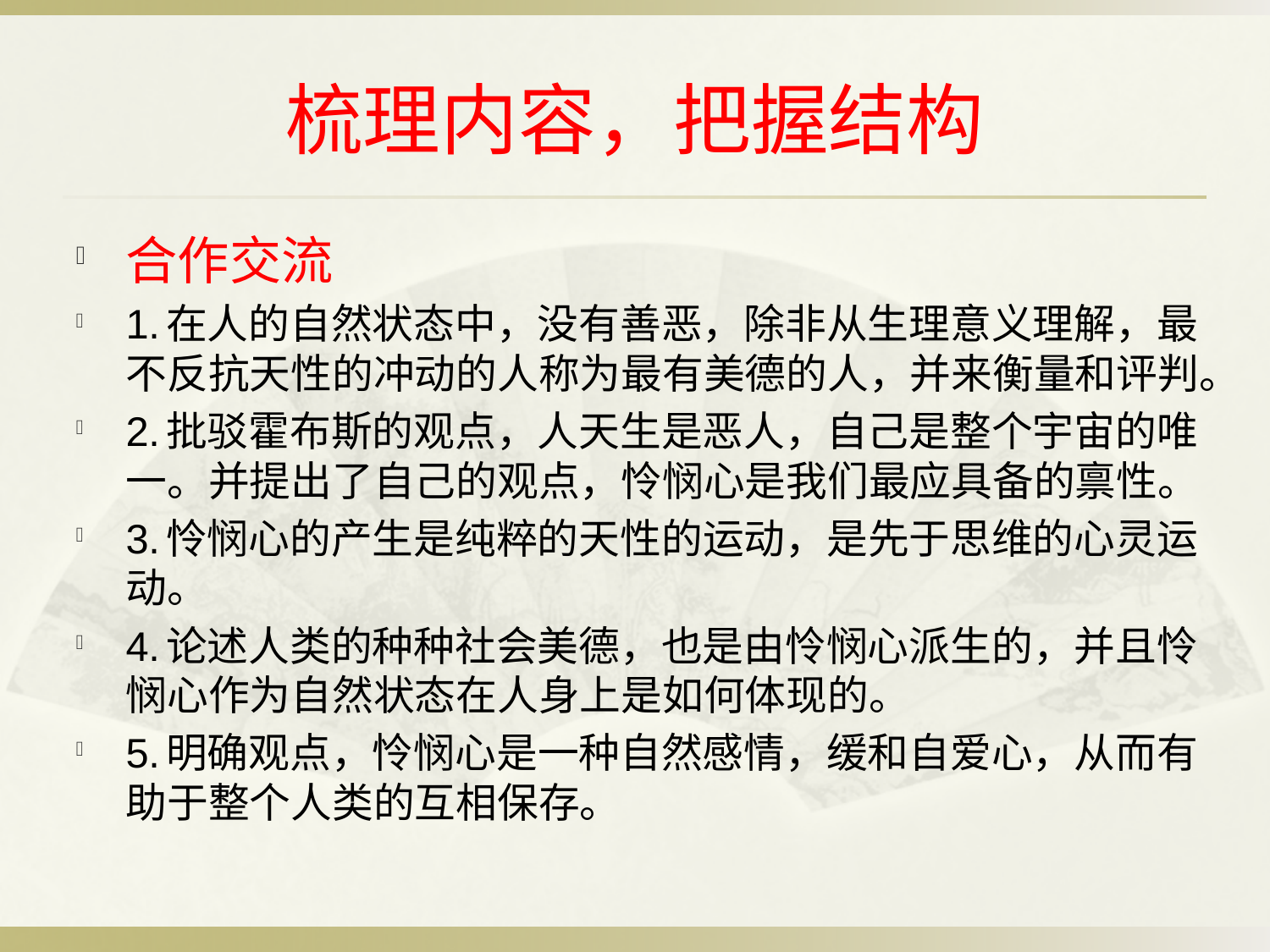

# 梳理内容，把握结构

合作交流
1.在人的自然状态中，没有善恶，除非从生理意义理解，最不反抗天性的冲动的人称为最有美德的人，并来衡量和评判。
2.批驳霍布斯的观点，人天生是恶人，自己是整个宇宙的唯一。并提出了自己的观点，怜悯心是我们最应具备的禀性。
3.怜悯心的产生是纯粹的天性的运动，是先于思维的心灵运动。
4.论述人类的种种社会美德，也是由怜悯心派生的，并且怜悯心作为自然状态在人身上是如何体现的。
5.明确观点，怜悯心是一种自然感情，缓和自爱心，从而有助于整个人类的互相保存。